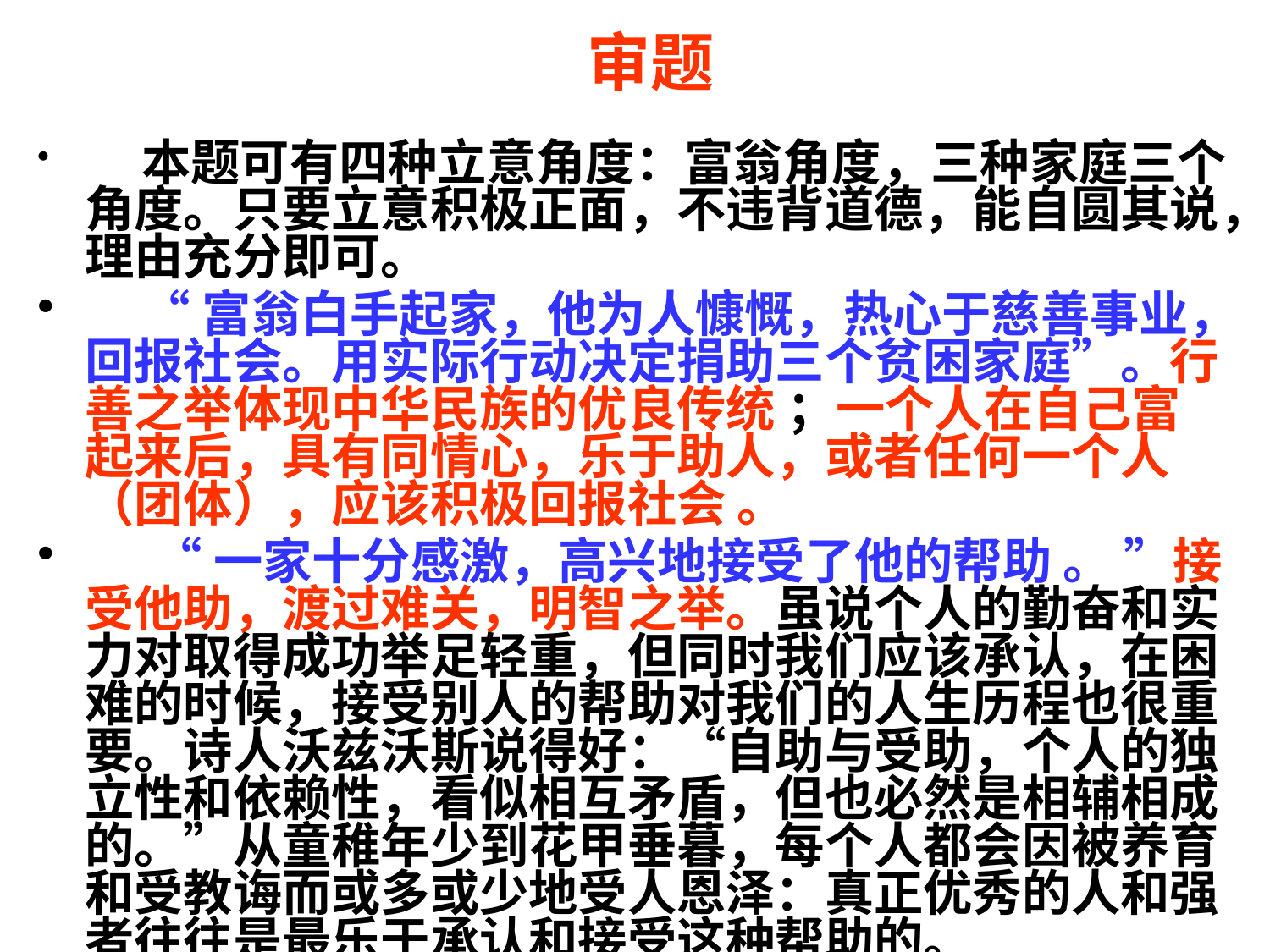

审题
      本题可有四种立意角度：富翁角度，三种家庭三个角度。只要立意积极正面，不违背道德，能自圆其说，理由充分即可。
     “富翁白手起家，他为人慷慨，热心于慈善事业，回报社会。用实际行动决定捐助三个贫困家庭”。行善之举体现中华民族的优良传统 ；一个人在自己富起来后，具有同情心，乐于助人，或者任何一个人（团体），应该积极回报社会 。
      “一家十分感激，高兴地接受了他的帮助 。 ”接受他助，渡过难关，明智之举。虽说个人的勤奋和实力对取得成功举足轻重，但同时我们应该承认，在困难的时候，接受别人的帮助对我们的人生历程也很重要。诗人沃兹沃斯说得好：“自助与受助，个人的独立性和依赖性，看似相互矛盾，但也必然是相辅相成的。”从童稚年少到花甲垂暮，每个人都会因被养育和受教诲而或多或少地受人恩泽：真正优秀的人和强者往往是最乐于承认和接受这种帮助的。